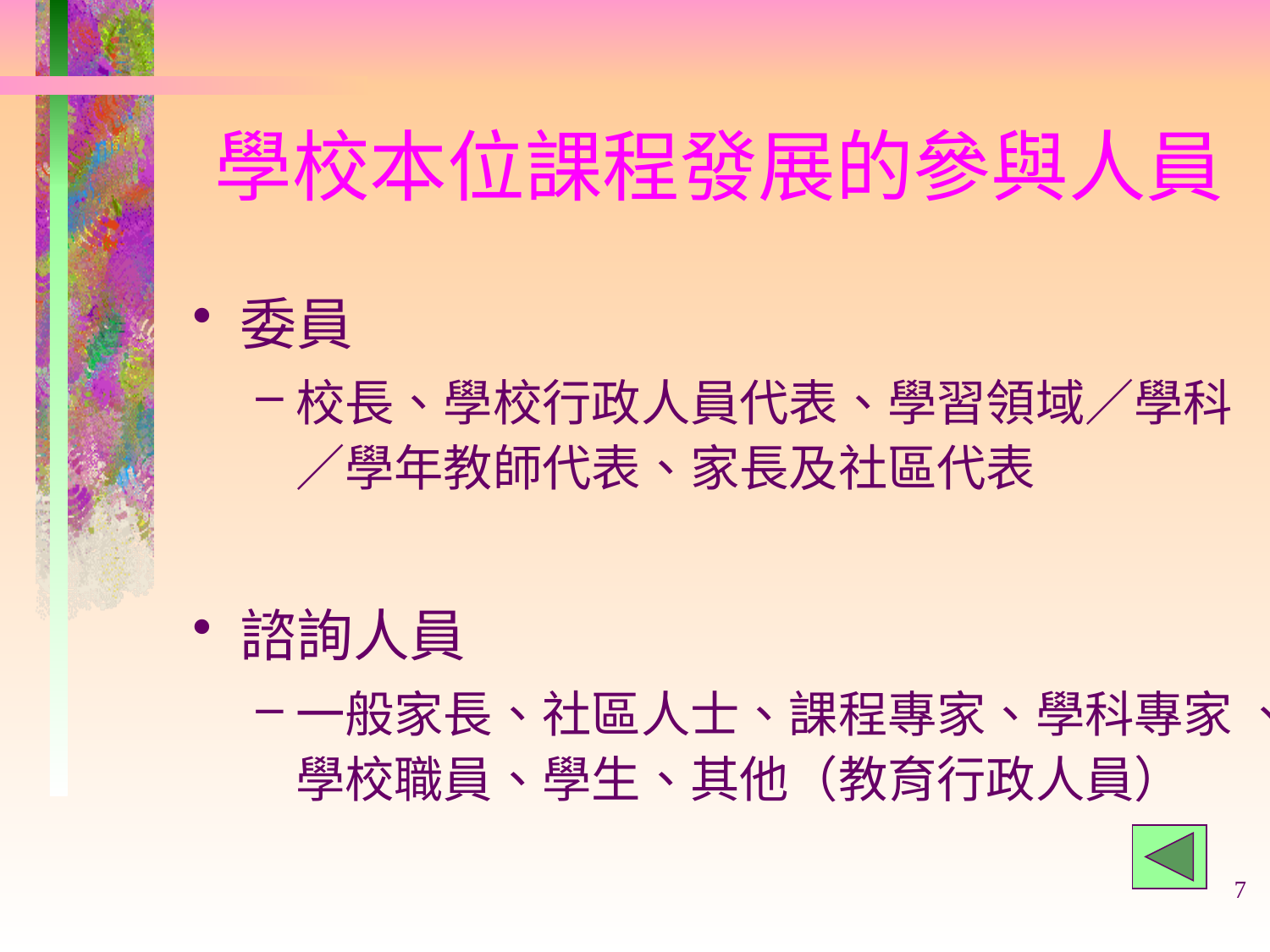

# 學校本位課程發展的參與人員
委員
校長、學校行政人員代表、學習領域／學科／學年教師代表、家長及社區代表

諮詢人員
一般家長、社區人士、課程專家、學科專家 、學校職員、學生、其他（教育行政人員）

7